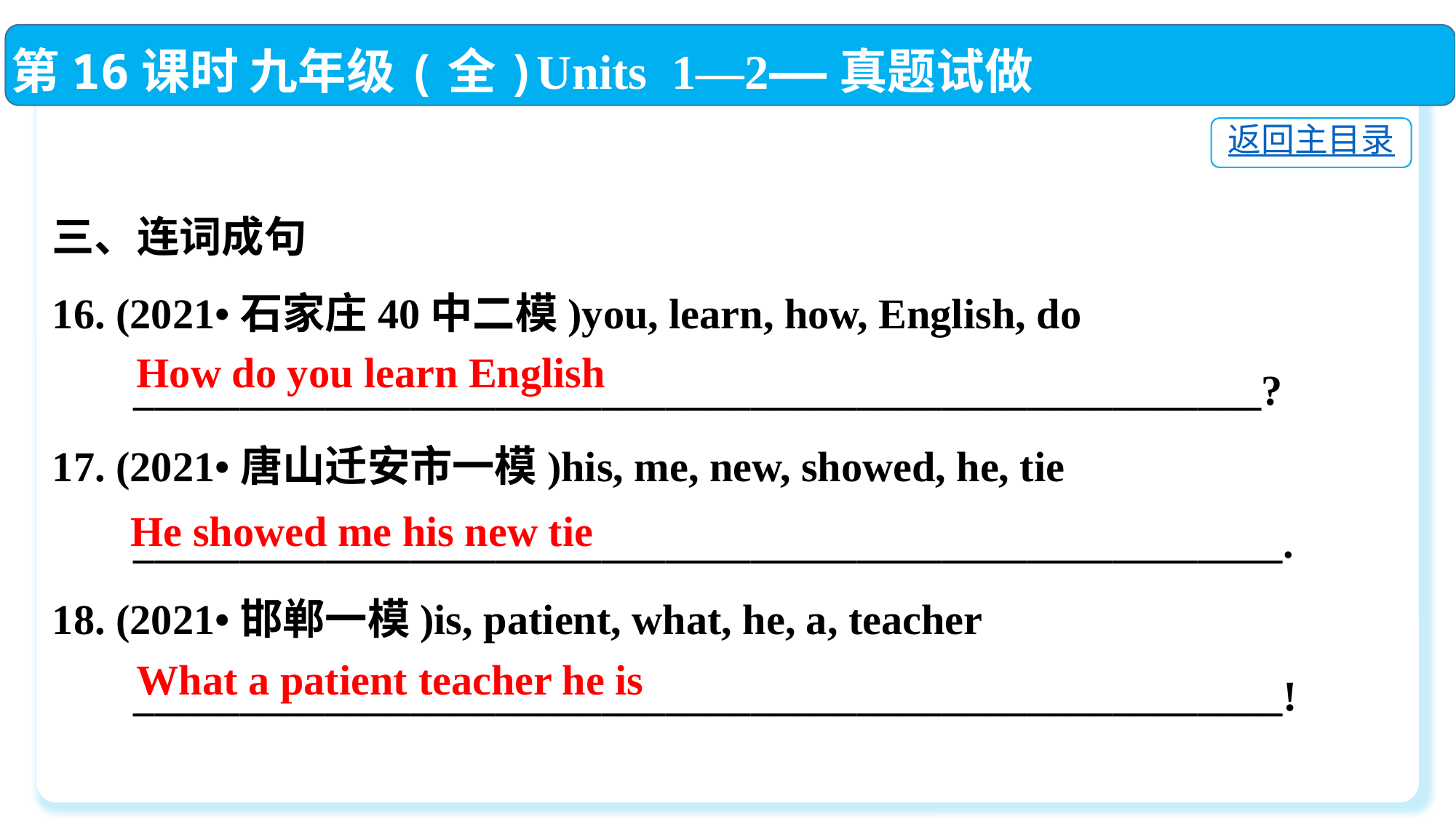

第16课时 九年级(全)Units  1—2——真题试做

返回主目录
三、连词成句
16. (2021•石家庄40中二模)you, learn, how, English, do
　   _____________________________________________________?
17. (2021•唐山迁安市一模)his, me, new, showed, he, tie
　   ______________________________________________________.
18. (2021•邯郸一模)is, patient, what, he, a, teacher
　   ______________________________________________________!

How do you learn English
 He showed me his new tie
What a patient teacher he is